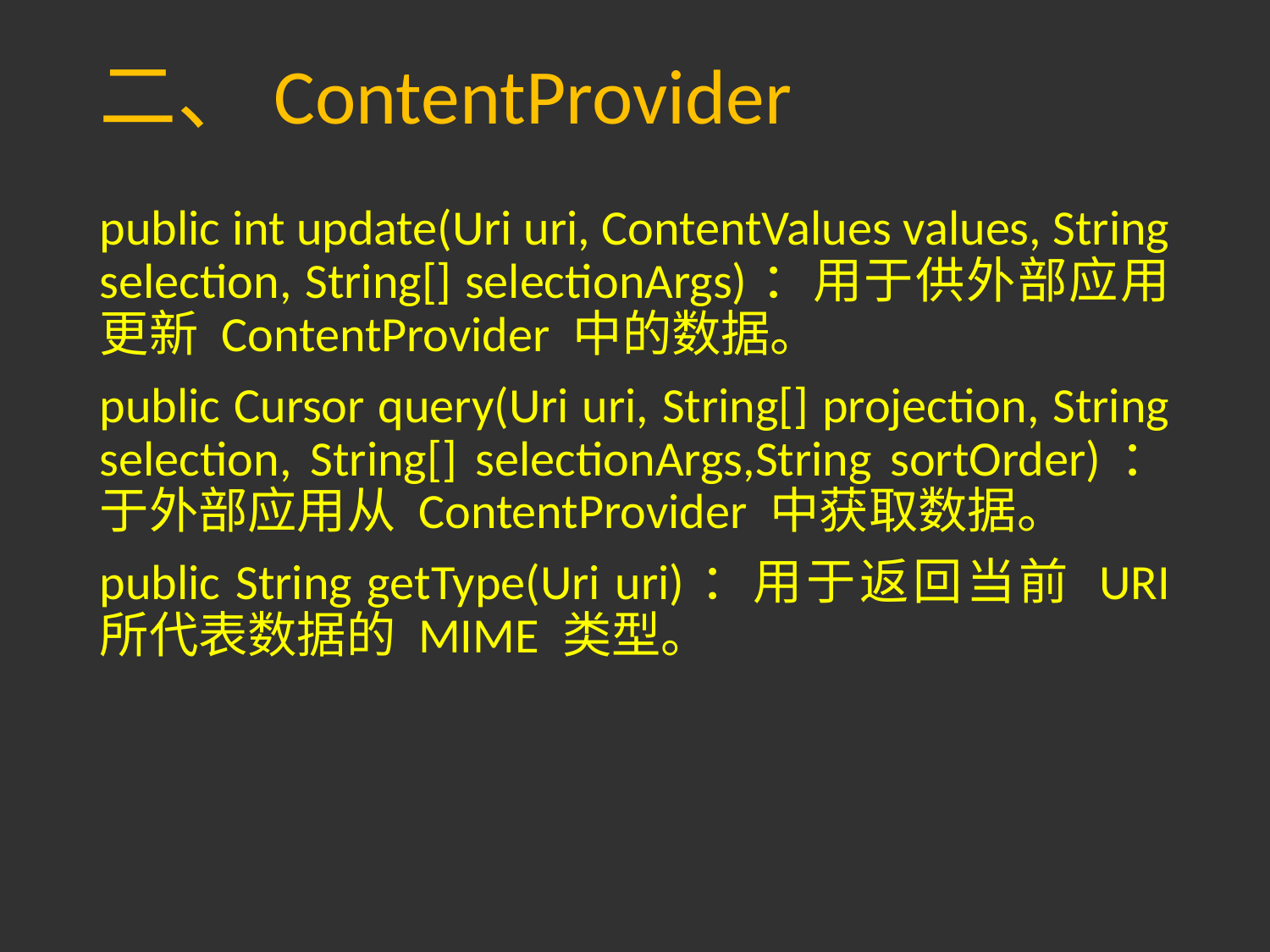

# 二、ContentProvider
public int update(Uri uri, ContentValues values, String selection, String[] selectionArgs)：用于供外部应用更新 ContentProvider 中的数据。
public Cursor query(Uri uri, String[] projection, String selection, String[] selectionArgs,String sortOrder)：于外部应用从 ContentProvider 中获取数据。
public String getType(Uri uri)：用于返回当前 URI 所代表数据的 MIME 类型。